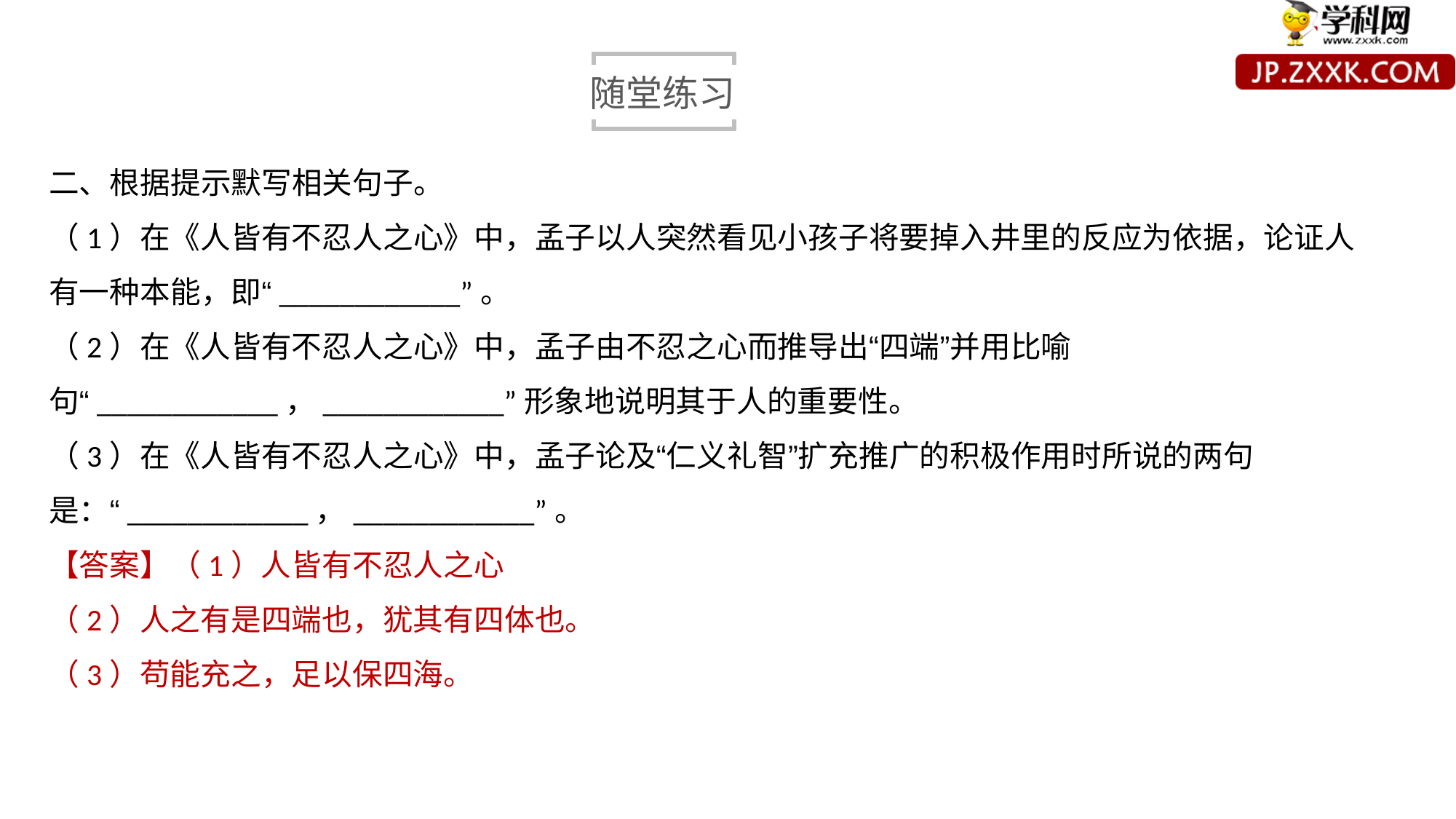

随堂练习
二、根据提示默写相关句子。
（1）在《人皆有不忍人之心》中，孟子以人突然看见小孩子将要掉入井里的反应为依据，论证人有一种本能，即“____________”。
（2）在《人皆有不忍人之心》中，孟子由不忍之心而推导出“四端”并用比喻句“____________，____________”形象地说明其于人的重要性。
（3）在《人皆有不忍人之心》中，孟子论及“仁义礼智”扩充推广的积极作用时所说的两句是：“____________，____________”。
【答案】（1）人皆有不忍人之心
（2）人之有是四端也，犹其有四体也。
（3）苟能充之，足以保四海。